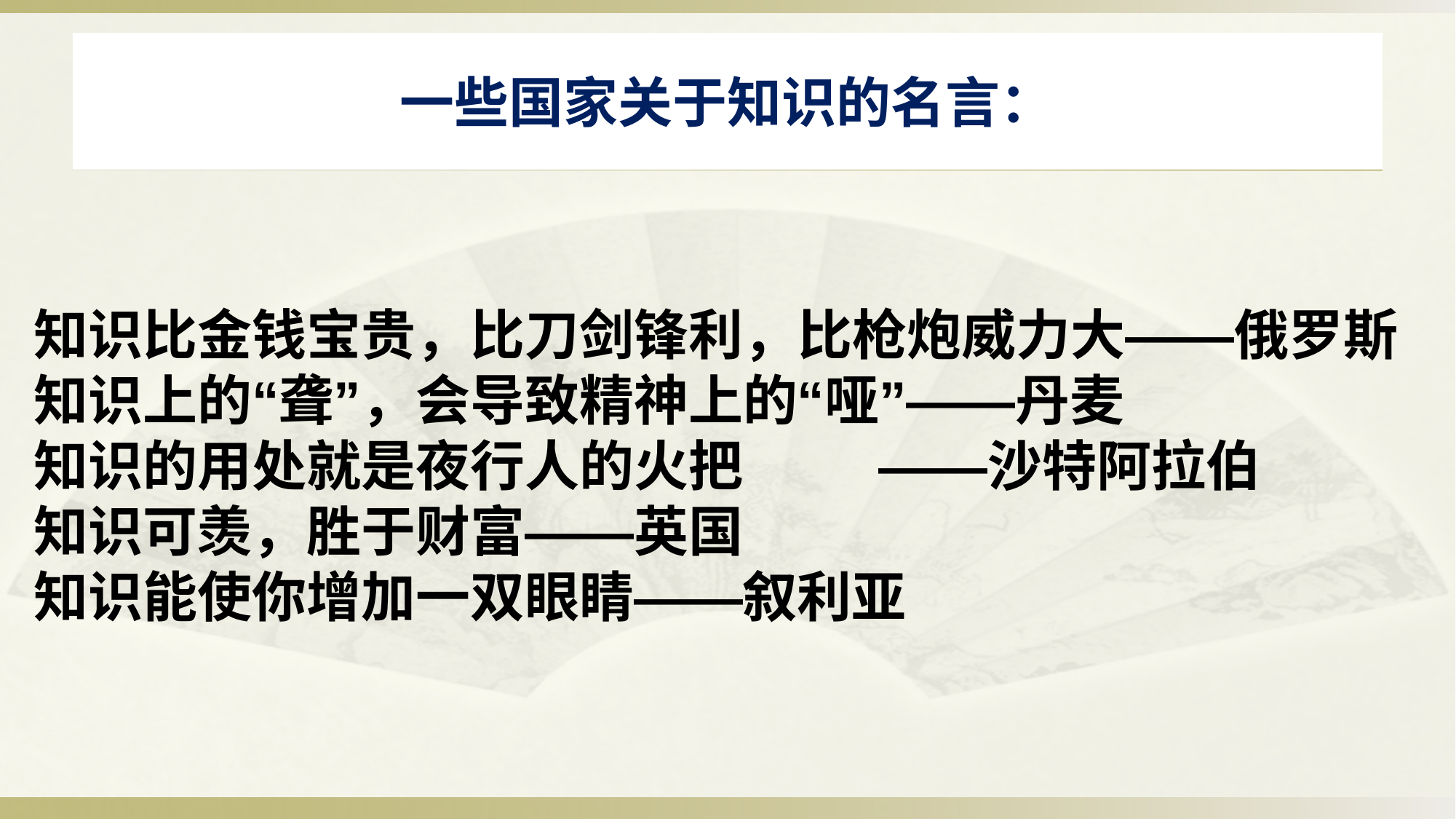

# 一些国家关于知识的名言：
知识比金钱宝贵，比刀剑锋利，比枪炮威力大——俄罗斯
知识上的“聋”，会导致精神上的“哑”——丹麦
知识的用处就是夜行人的火把         ——沙特阿拉伯
知识可羡，胜于财富——英国
知识能使你增加一双眼睛——叙利亚